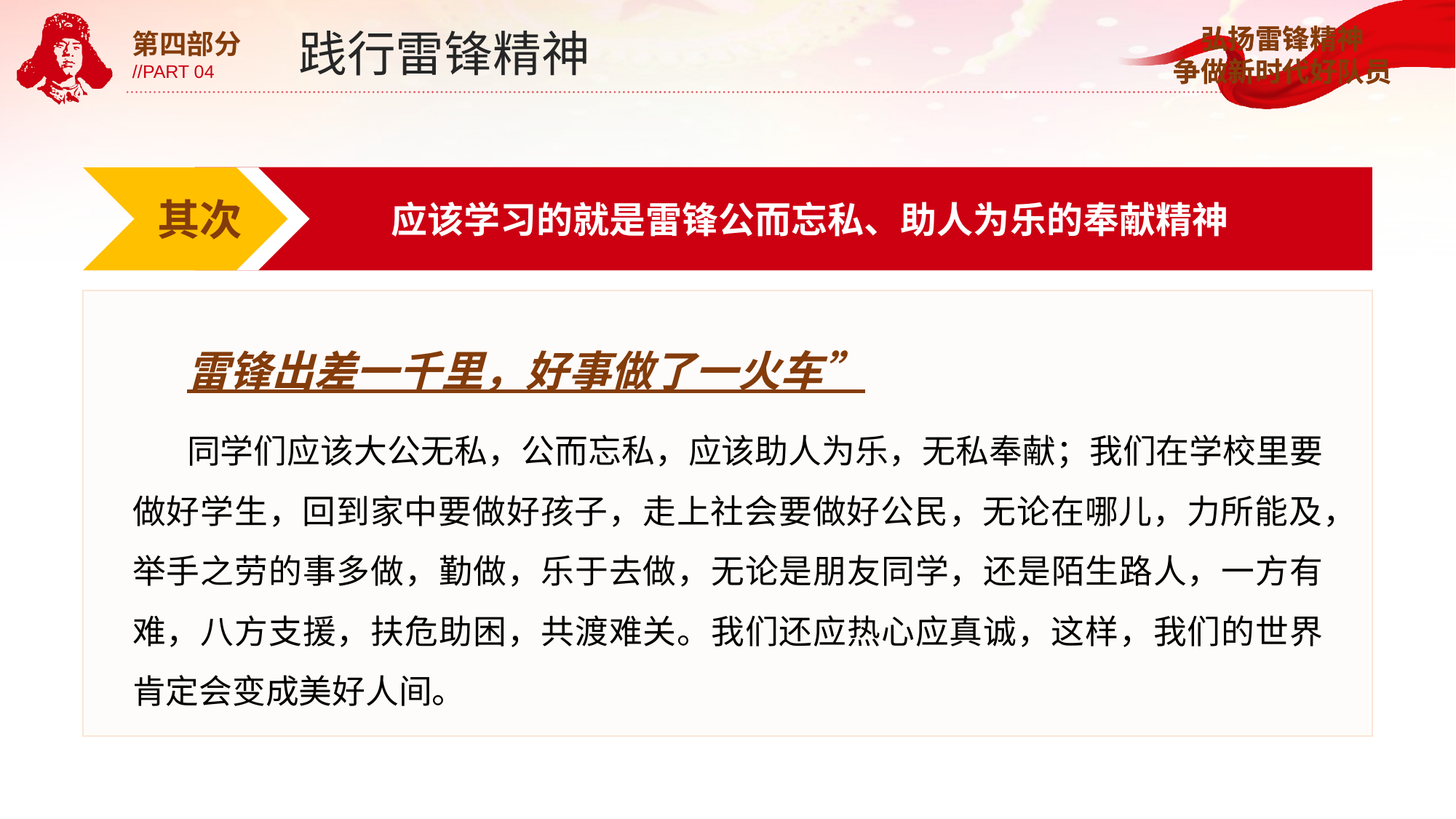

践行雷锋精神
第四部分
//PART 04

其次
应该学习的就是雷锋公而忘私、助人为乐的奉献精神

雷锋出差一千里，好事做了一火车”
同学们应该大公无私，公而忘私，应该助人为乐，无私奉献；我们在学校里要做好学生，回到家中要做好孩子，走上社会要做好公民，无论在哪儿，力所能及，举手之劳的事多做，勤做，乐于去做，无论是朋友同学，还是陌生路人，一方有难，八方支援，扶危助困，共渡难关。我们还应热心应真诚，这样，我们的世界肯定会变成美好人间。